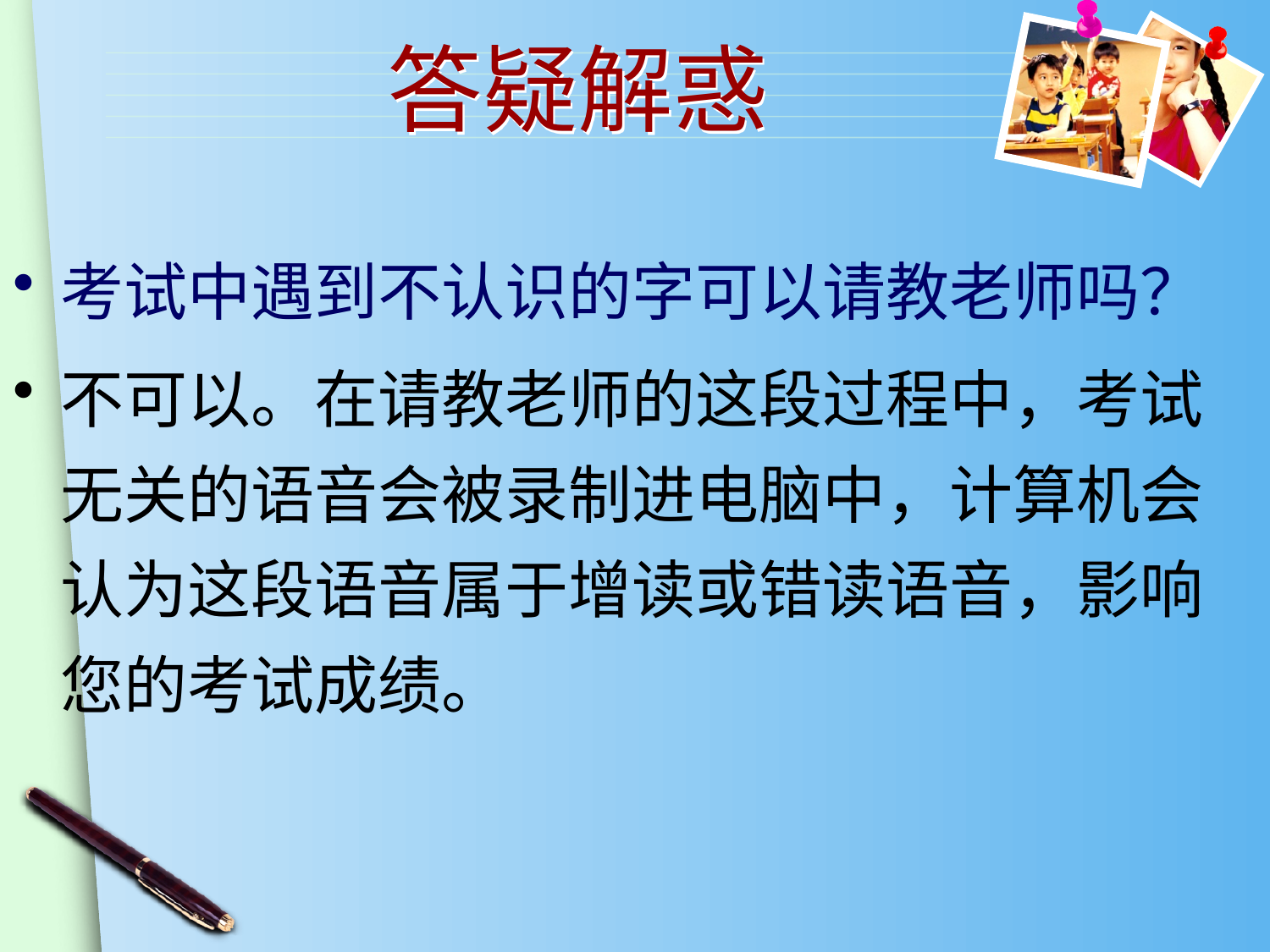

# 答疑解惑
考试中遇到不认识的字可以请教老师吗？
不可以。在请教老师的这段过程中，考试无关的语音会被录制进电脑中，计算机会认为这段语音属于增读或错读语音，影响您的考试成绩。